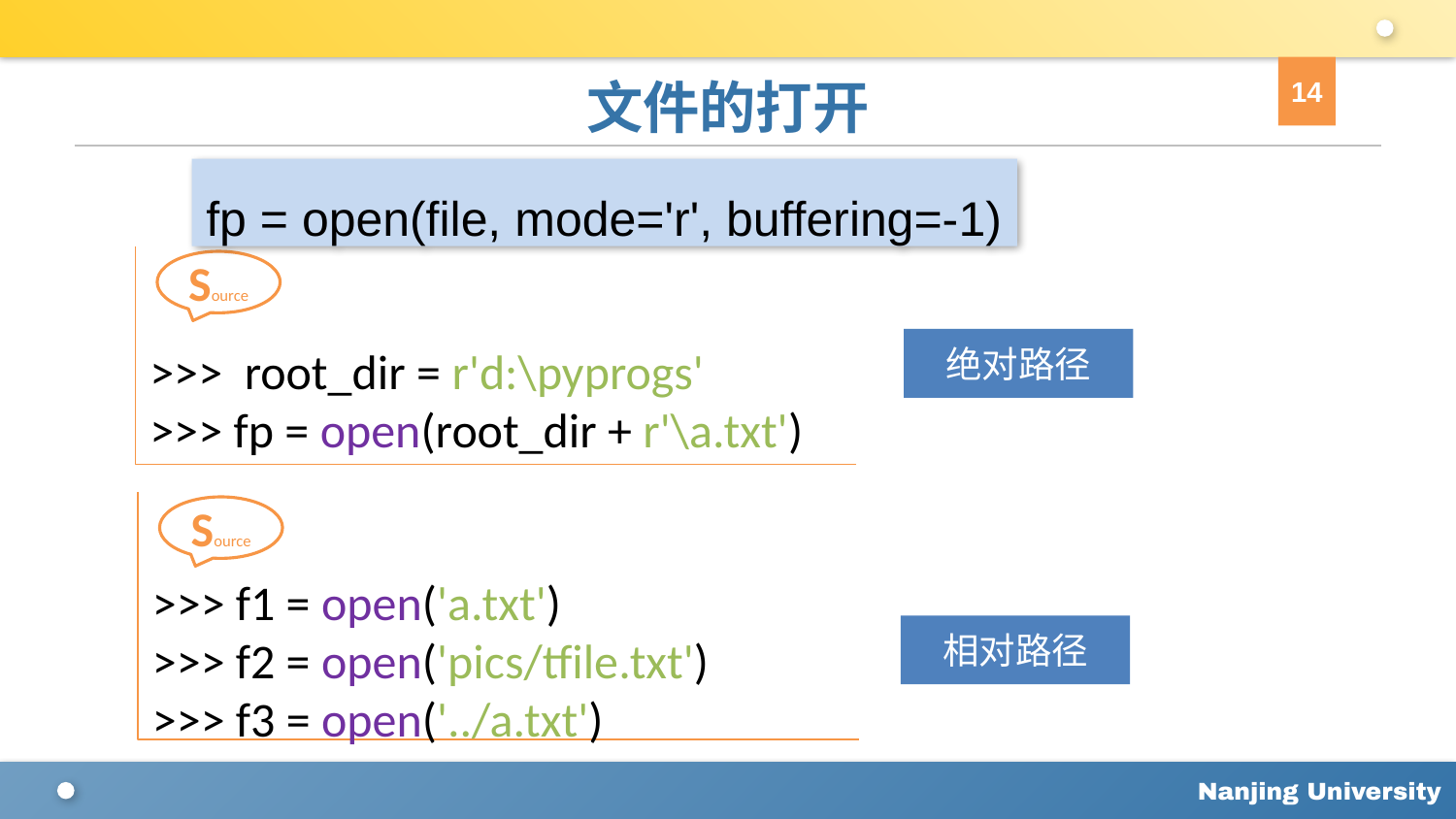

14
# 文件的打开
fp = open(file, mode='r', buffering=-1)

>>>  root_dir = r'd:\pyprogs'
>>> fp = open(root_dir + r'\a.txt')
Source
绝对路径

>>> f1 = open('a.txt')
>>> f2 = open('pics/tfile.txt')
>>> f3 = open('../a.txt')
Source
相对路径